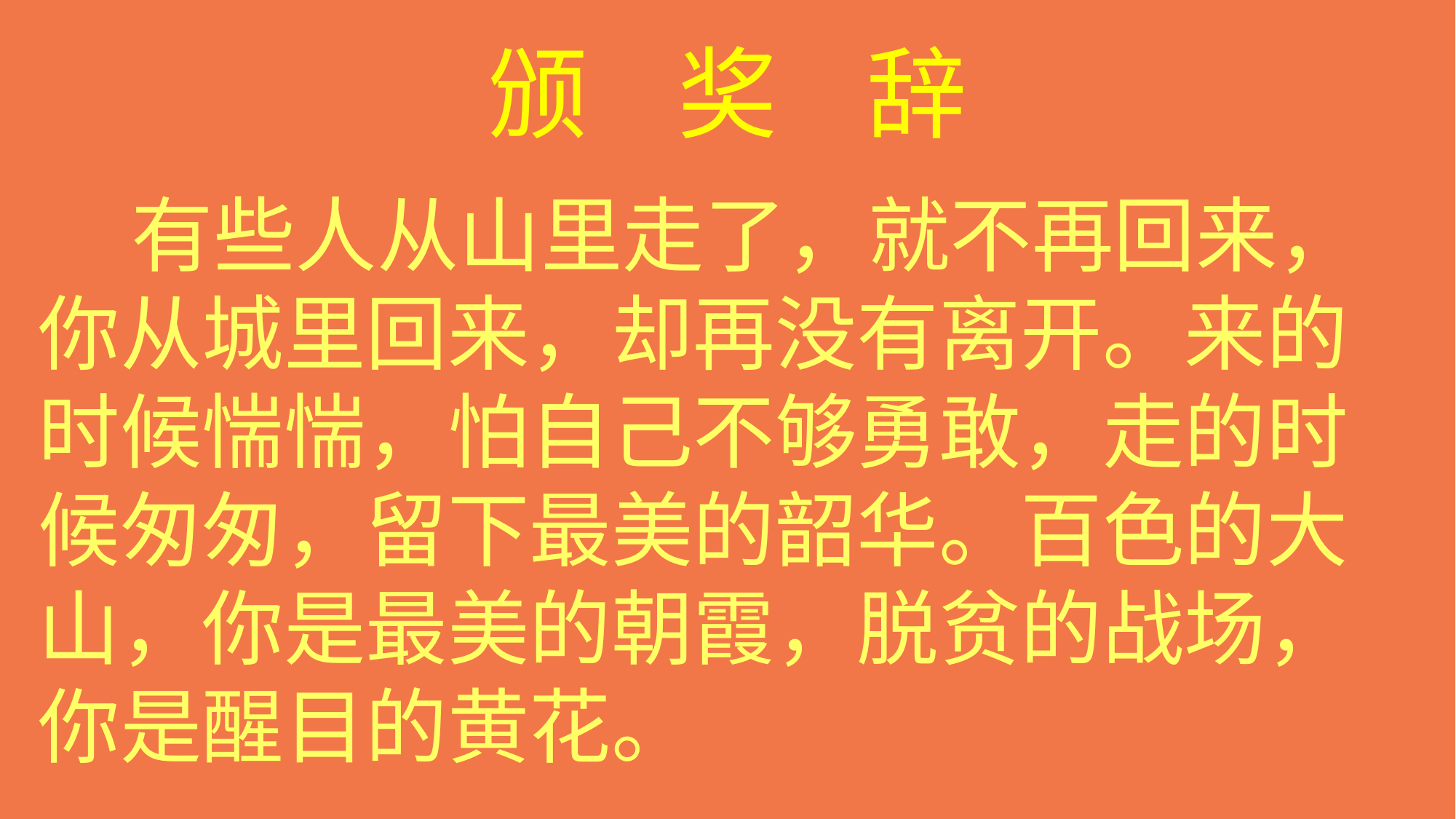

颁    奖    辞
    有些人从山里走了，就不再回来，你从城里回来，却再没有离开。来的时候惴惴，怕自己不够勇敢，走的时候匆匆，留下最美的韶华。百色的大山，你是最美的朝霞，脱贫的战场，你是醒目的黄花。